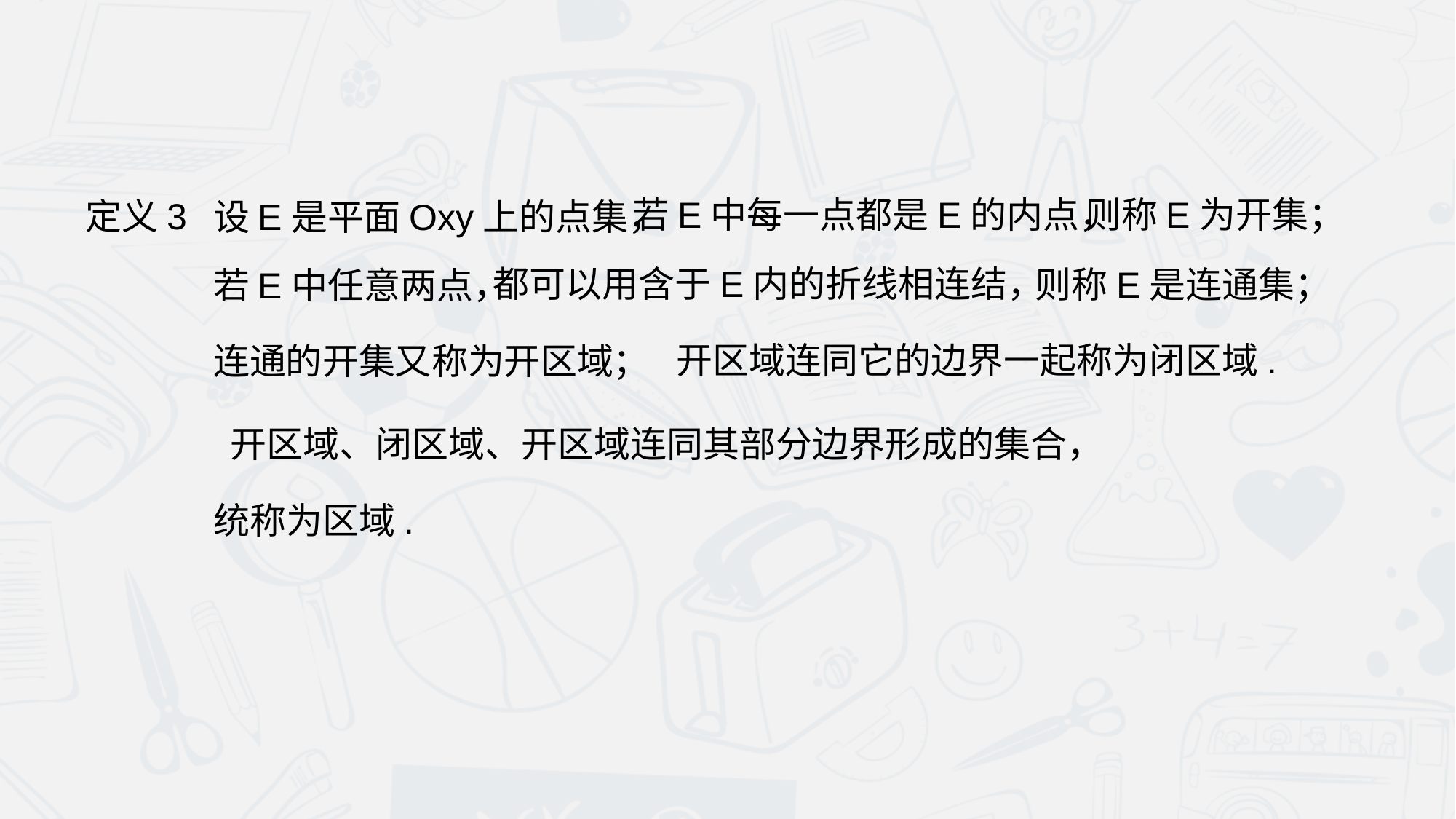

若E中每一点都是E的内点，
则称E为开集；
定义3
设E是平面Oxy上的点集，
都可以用含于E内的折线相连结，
则称E是连通集；
若E中任意两点，
开区域连同它的边界一起称为闭区域.
连通的开集又称为开区域；
 开区域、闭区域、开区域连同其部分边界形成的集合，
统称为区域.